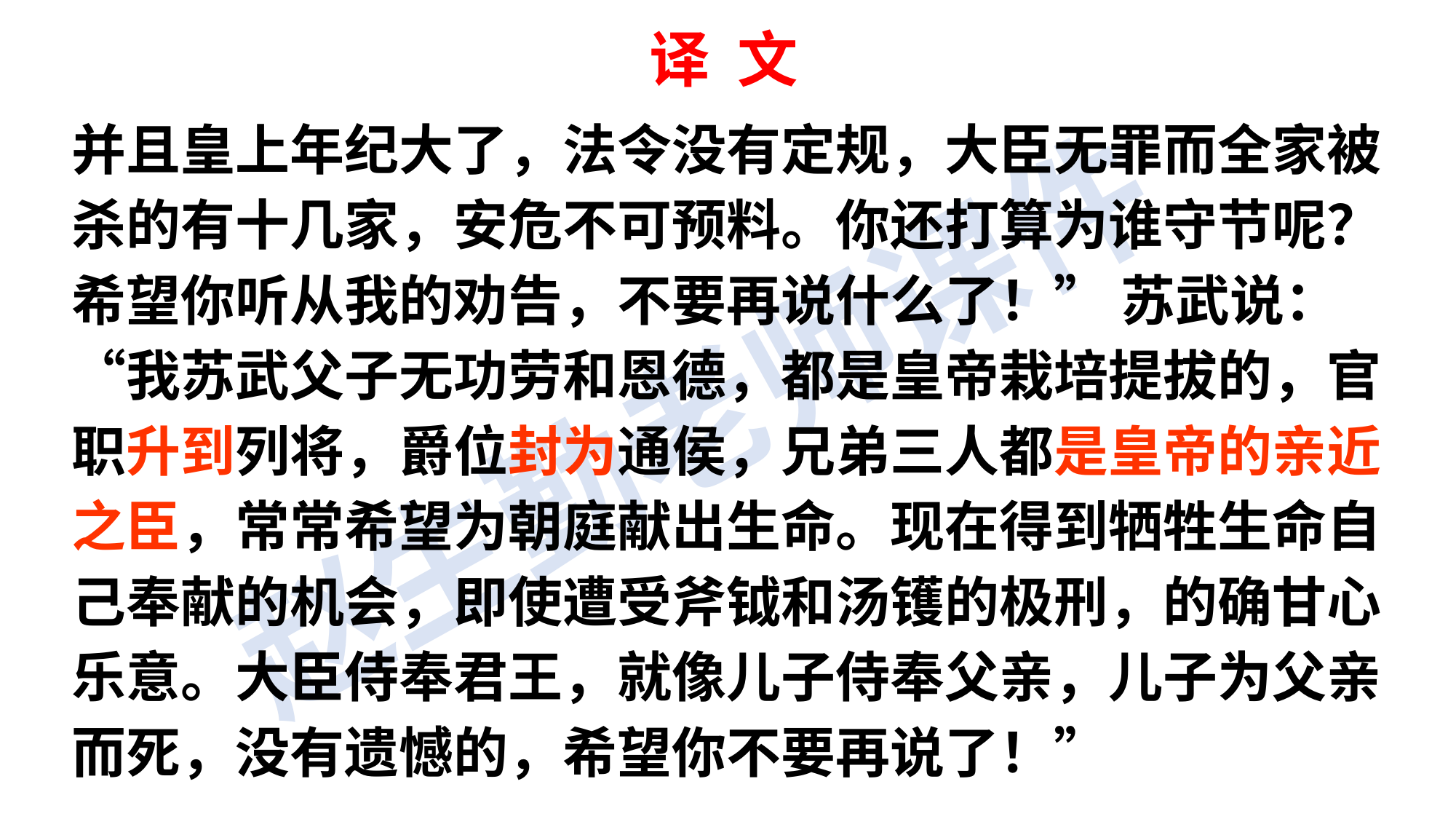

译  文
并且皇上年纪大了，法令没有定规，大臣无罪而全家被杀的有十几家，安危不可预料。你还打算为谁守节呢？希望你听从我的劝告，不要再说什么了！” 苏武说：“我苏武父子无功劳和恩德，都是皇帝栽培提拔的，官职升到列将，爵位封为通侯，兄弟三人都是皇帝的亲近之臣，常常希望为朝庭献出生命。现在得到牺牲生命自己奉献的机会，即使遭受斧钺和汤镬的极刑，的确甘心乐意。大臣侍奉君王，就像儿子侍奉父亲，儿子为父亲而死，没有遗憾的，希望你不要再说了！”